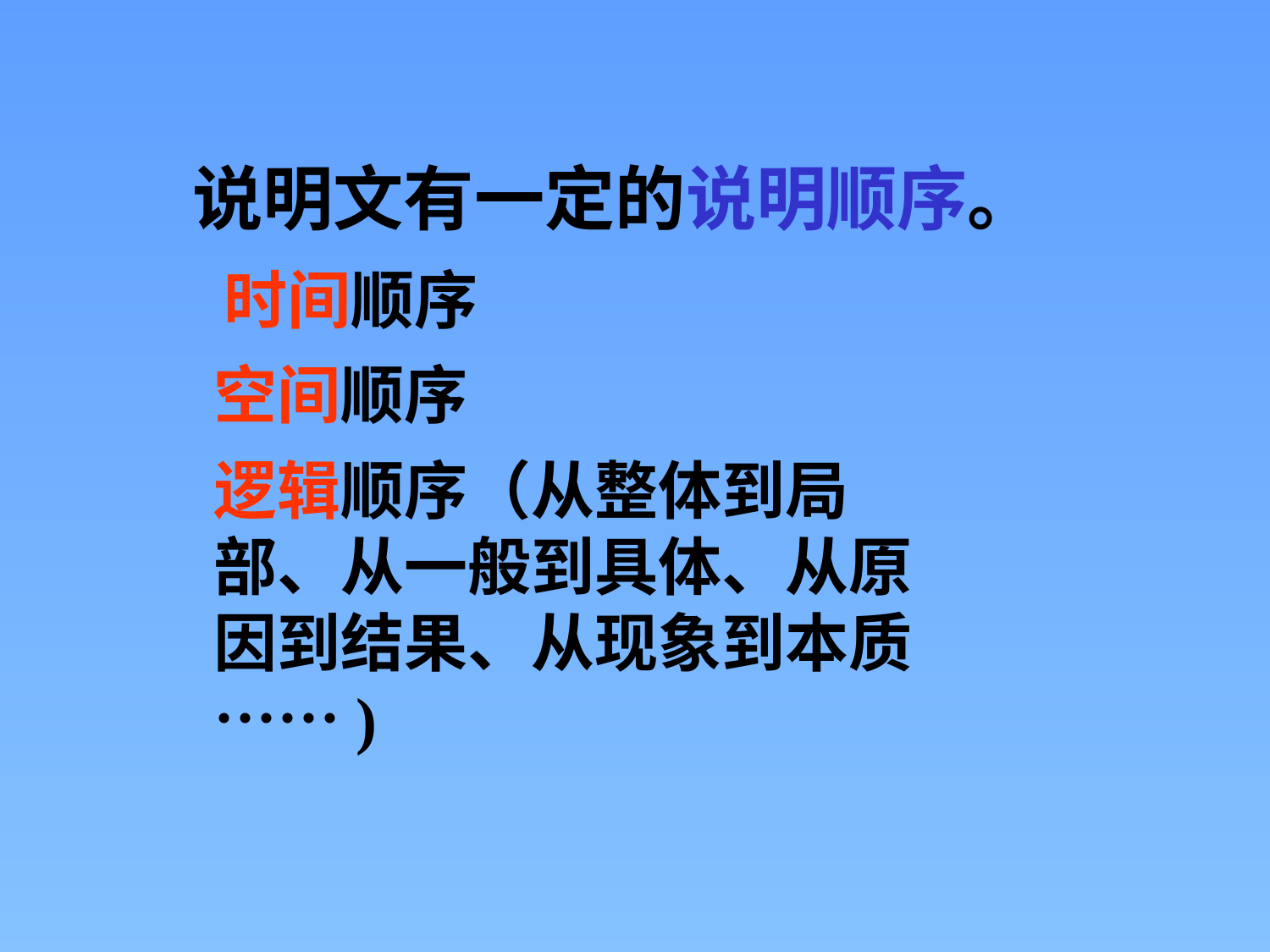

说明文有一定的说明顺序。
时间顺序
空间顺序
逻辑顺序（从整体到局部、从一般到具体、从原因到结果、从现象到本质……)